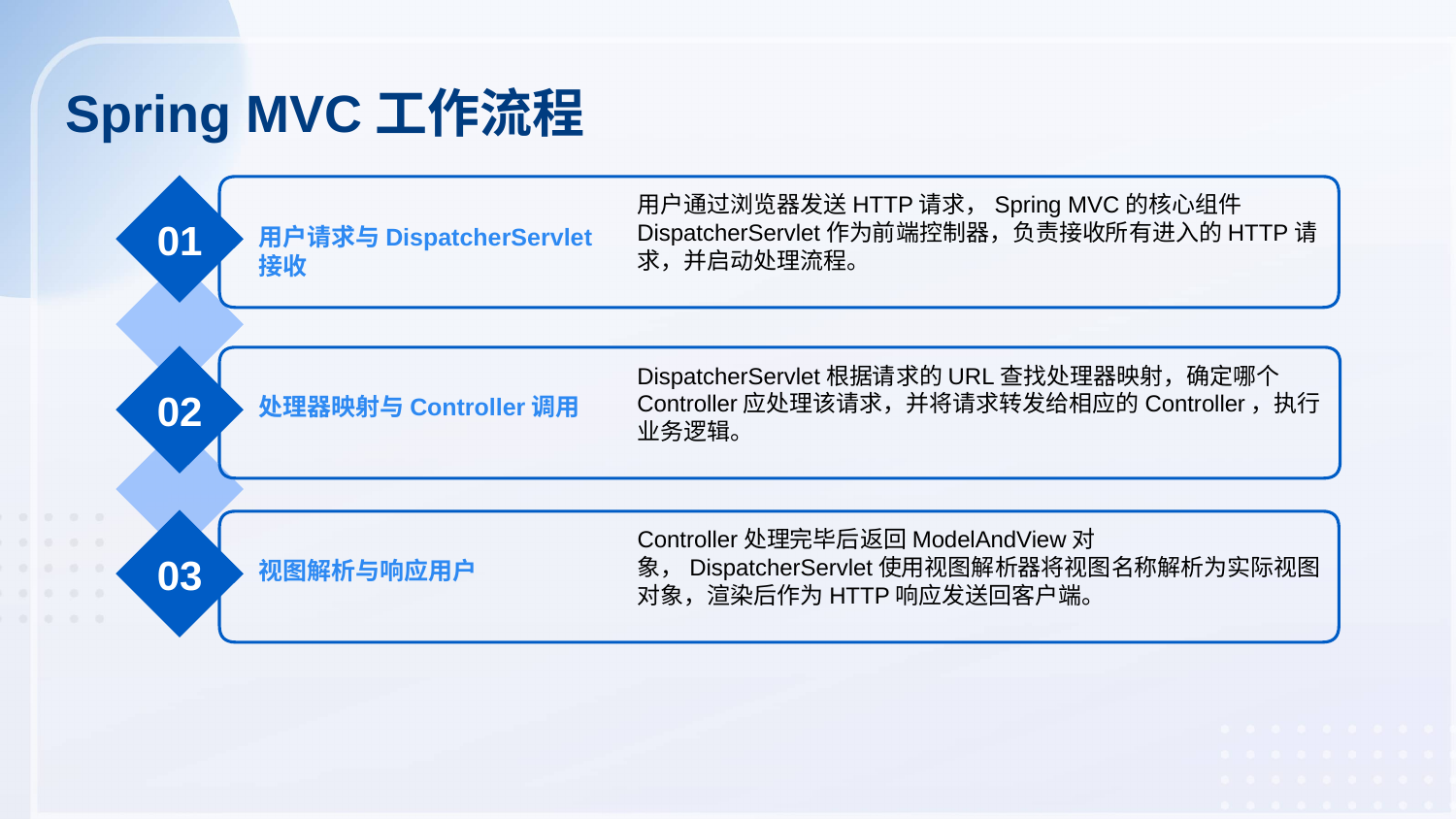

Spring MVC工作流程
用户通过浏览器发送HTTP请求，Spring MVC的核心组件DispatcherServlet作为前端控制器，负责接收所有进入的HTTP请求，并启动处理流程。

01

用户请求与DispatcherServlet接收

DispatcherServlet根据请求的URL查找处理器映射，确定哪个Controller应处理该请求，并将请求转发给相应的Controller，执行业务逻辑。

02

处理器映射与Controller调用

Controller处理完毕后返回ModelAndView对象，DispatcherServlet使用视图解析器将视图名称解析为实际视图对象，渲染后作为HTTP响应发送回客户端。

03

视图解析与响应用户